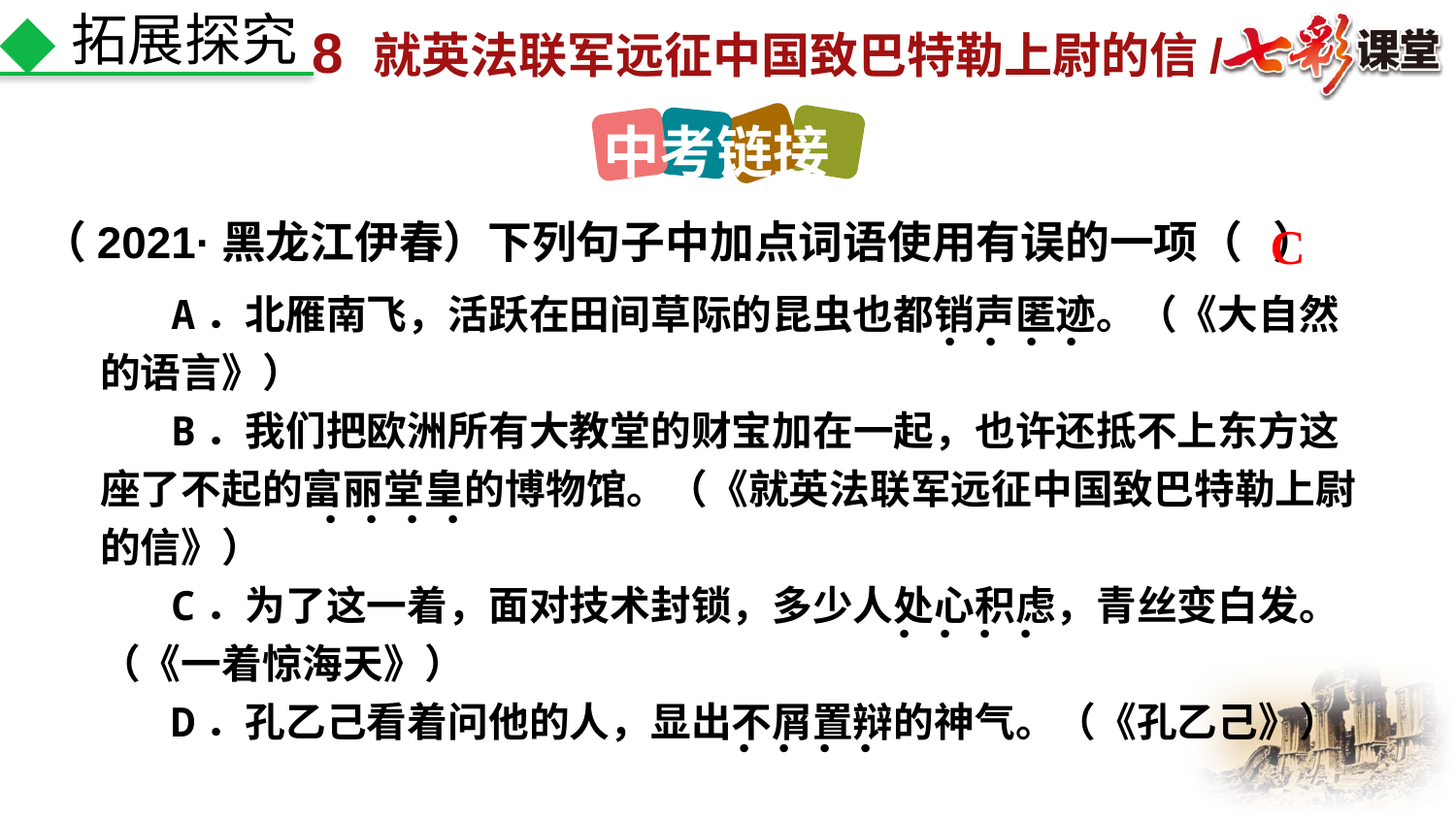

拓展探究

中考链接

C
（2021·黑龙江伊春）下列句子中加点词语使用有误的一项（   ）
A．北雁南飞，活跃在田间草际的昆虫也都销声匿迹。（《大自然的语言》）
B．我们把欧洲所有大教堂的财宝加在一起，也许还抵不上东方这座了不起的富丽堂皇的博物馆。（《就英法联军远征中国致巴特勒上尉的信》）
C．为了这一着，面对技术封锁，多少人处心积虑，青丝变白发。（《一着惊海天》）
D．孔乙己看着问他的人，显出不屑置辩的神气。（《孔乙己》）

．．．．
．．．．
．．．．
．．．．